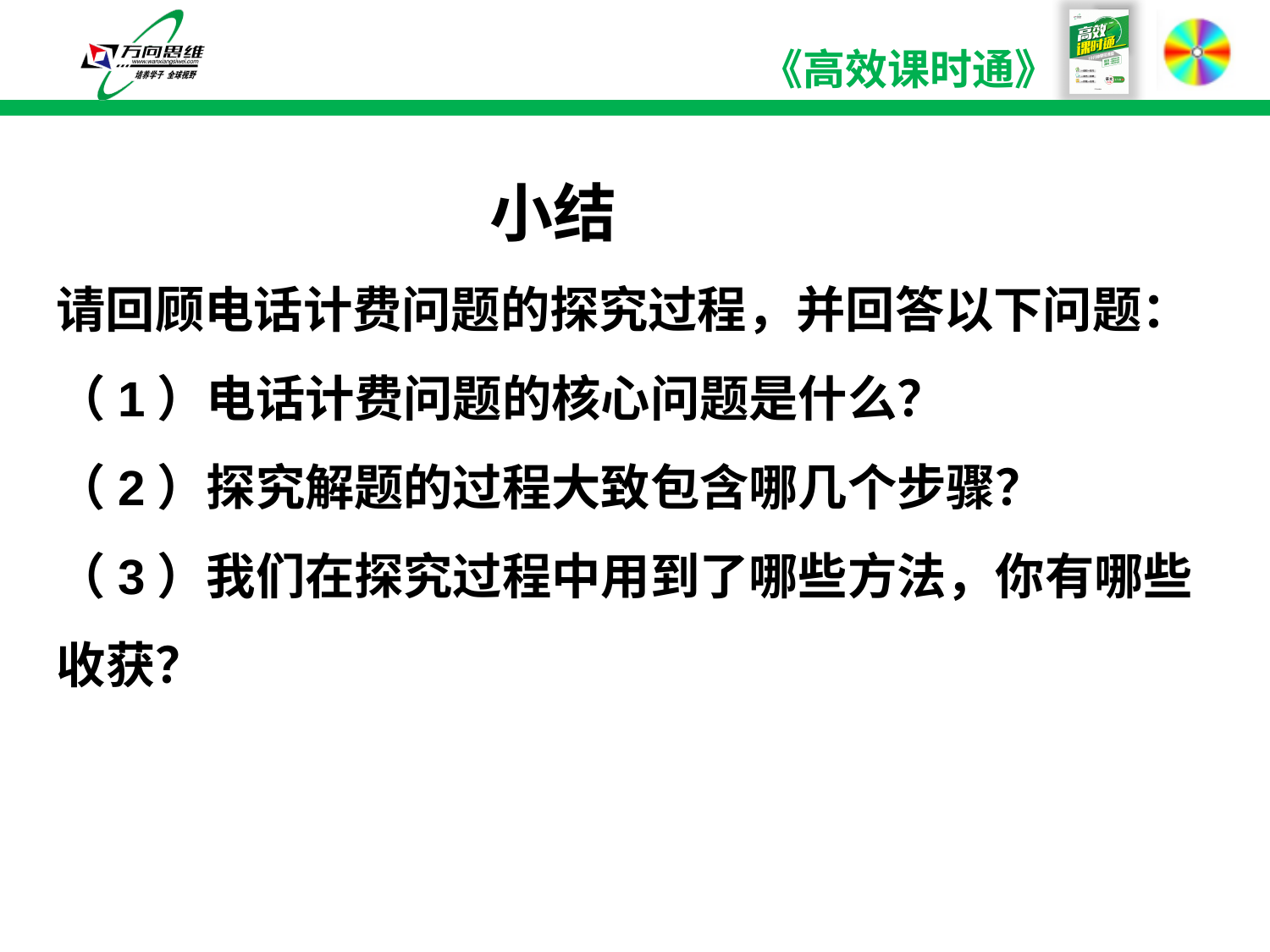

小结
请回顾电话计费问题的探究过程，并回答以下问题：
（1）电话计费问题的核心问题是什么？
（2）探究解题的过程大致包含哪几个步骤？
（3）我们在探究过程中用到了哪些方法，你有哪些收获？